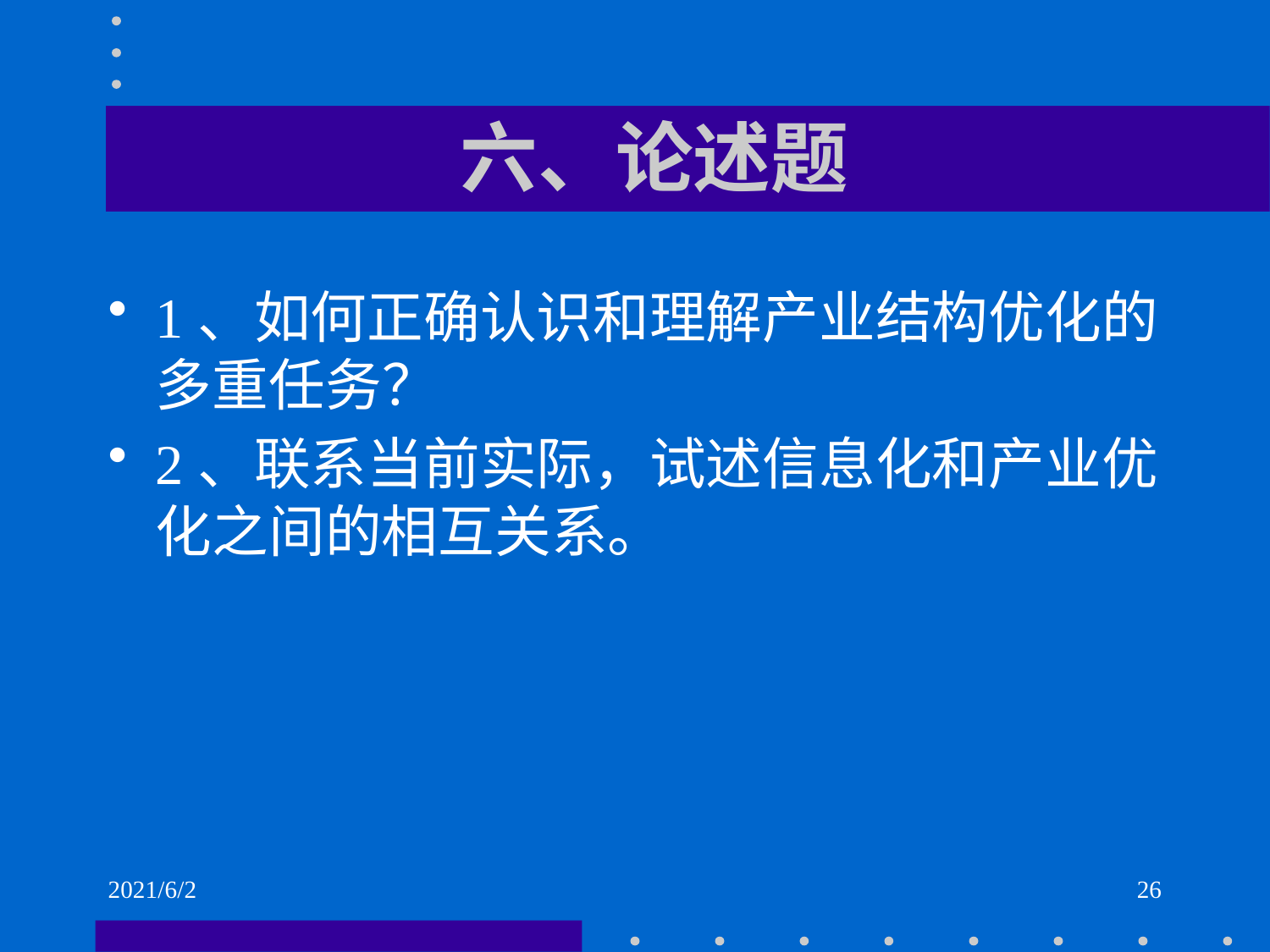

# 六、论述题
1、如何正确认识和理解产业结构优化的多重任务？
2、联系当前实际，试述信息化和产业优化之间的相互关系。
2021/6/2
26